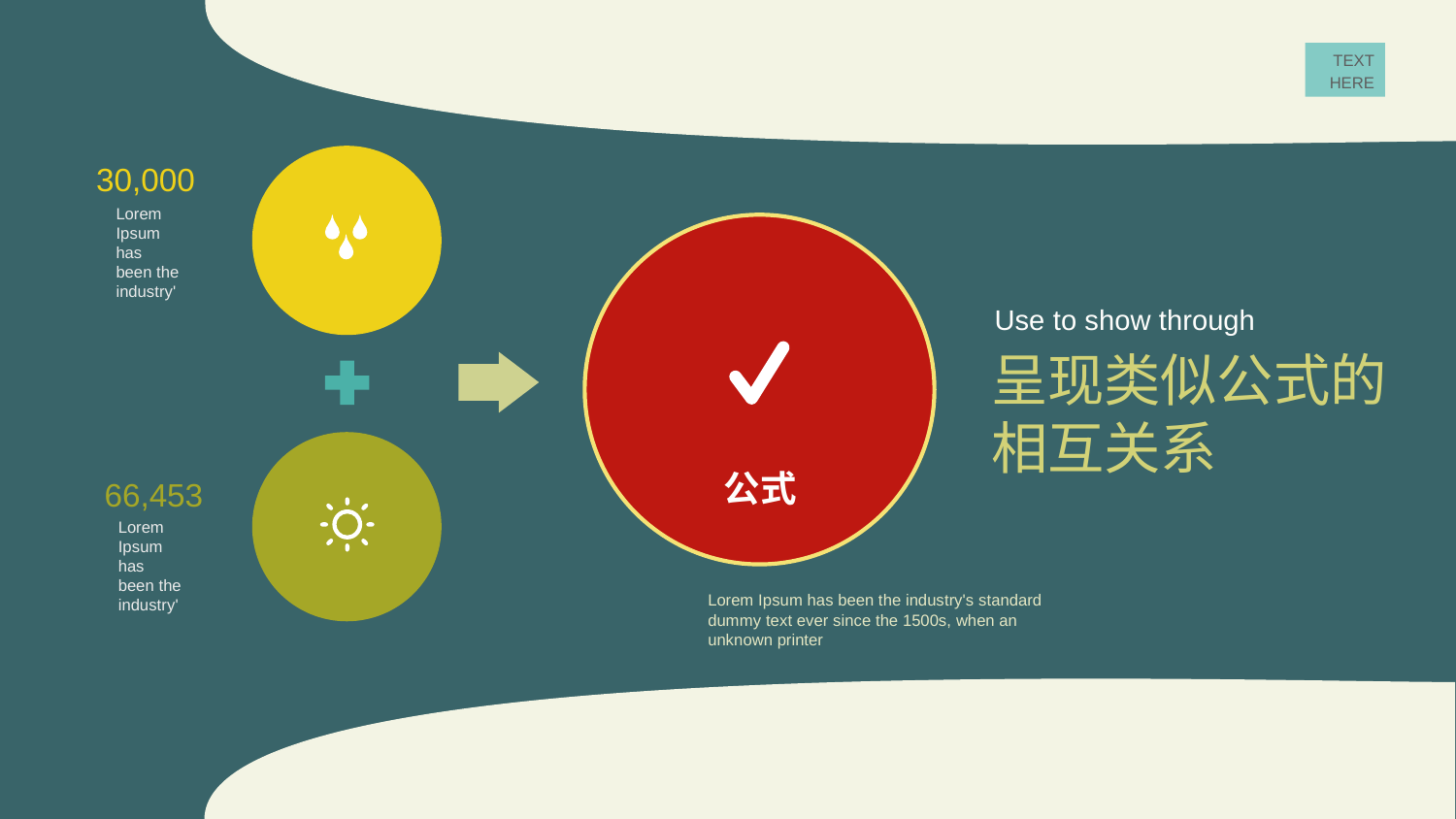

TEXT
HERE

30,000
Lorem Ipsum has been the industry'

Use to show through
呈现类似公式的相互关系

公式
66,453

Lorem Ipsum has been the industry'
Lorem Ipsum has been the industry's standard dummy text ever since the 1500s, when an unknown printer
96,453

$